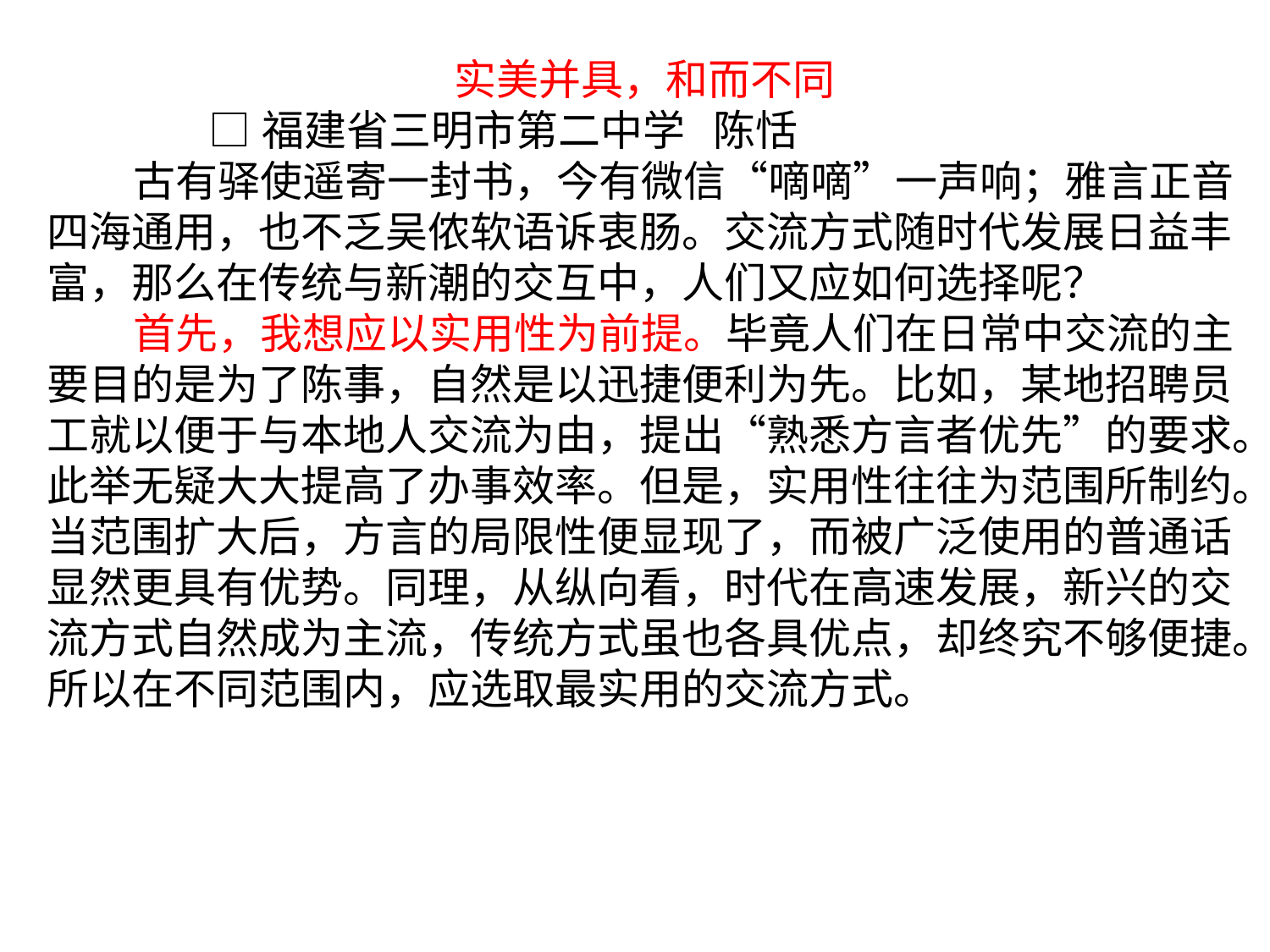

实美并具，和而不同
                 □福建省三明市第二中学   陈恬
        古有驿使遥寄一封书，今有微信“嘀嘀”一声响；雅言正音四海通用，也不乏吴侬软语诉衷肠。交流方式随时代发展日益丰富，那么在传统与新潮的交互中，人们又应如何选择呢？
        首先，我想应以实用性为前提。毕竟人们在日常中交流的主要目的是为了陈事，自然是以迅捷便利为先。比如，某地招聘员工就以便于与本地人交流为由，提出“熟悉方言者优先”的要求。此举无疑大大提高了办事效率。但是，实用性往往为范围所制约。当范围扩大后，方言的局限性便显现了，而被广泛使用的普通话显然更具有优势。同理，从纵向看，时代在高速发展，新兴的交流方式自然成为主流，传统方式虽也各具优点，却终究不够便捷。所以在不同范围内，应选取最实用的交流方式。